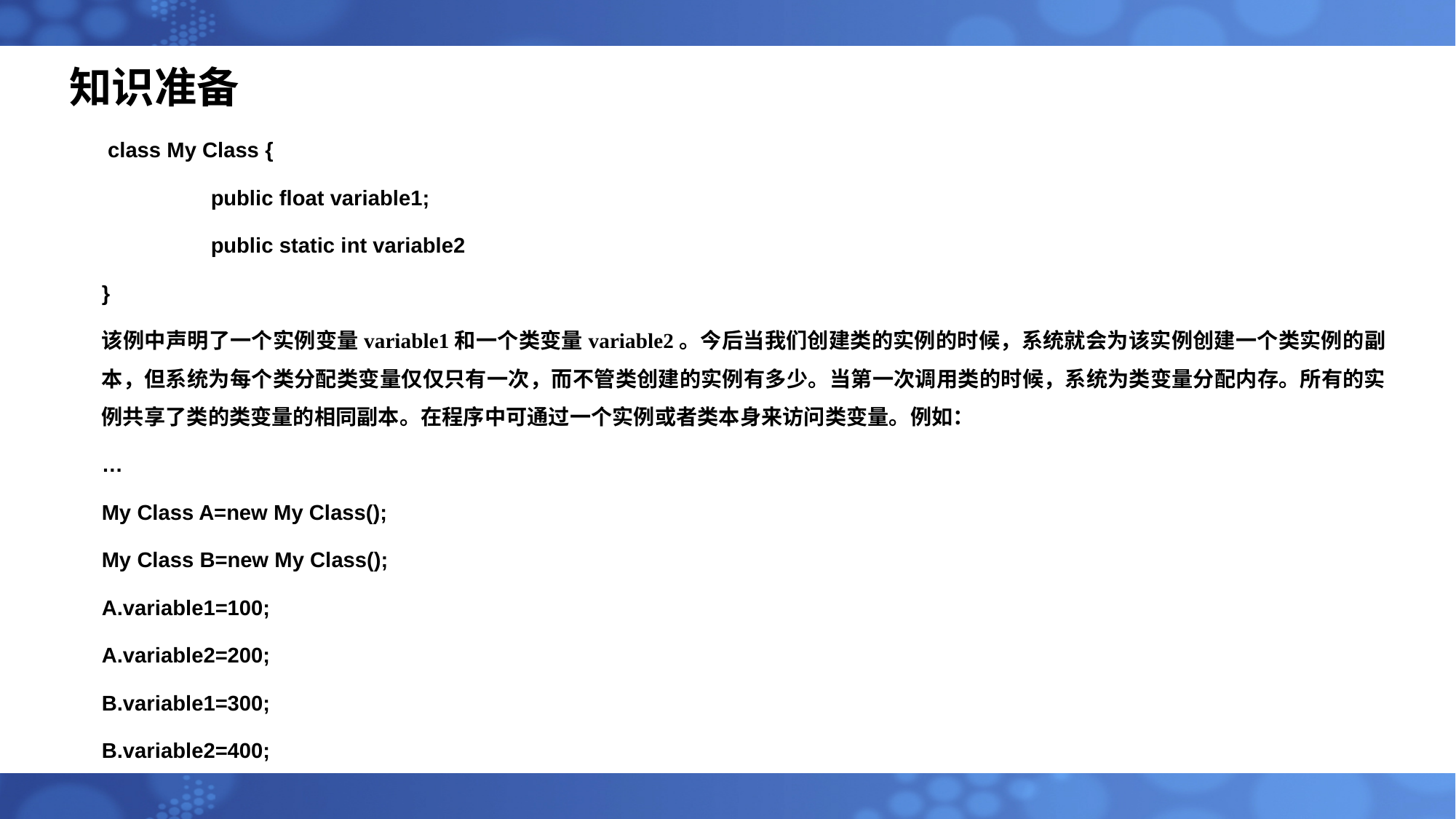

# 知识准备
 class My Class {
 	public float variable1;
 	public static int variable2
}
该例中声明了一个实例变量variable1和一个类变量variable2。今后当我们创建类的实例的时候，系统就会为该实例创建一个类实例的副本，但系统为每个类分配类变量仅仅只有一次，而不管类创建的实例有多少。当第一次调用类的时候，系统为类变量分配内存。所有的实例共享了类的类变量的相同副本。在程序中可通过一个实例或者类本身来访问类变量。例如：
…
My Class A=new My Class();
My Class B=new My Class();
A.variable1=100;
A.variable2=200;
B.variable1=300;
B.variable2=400;